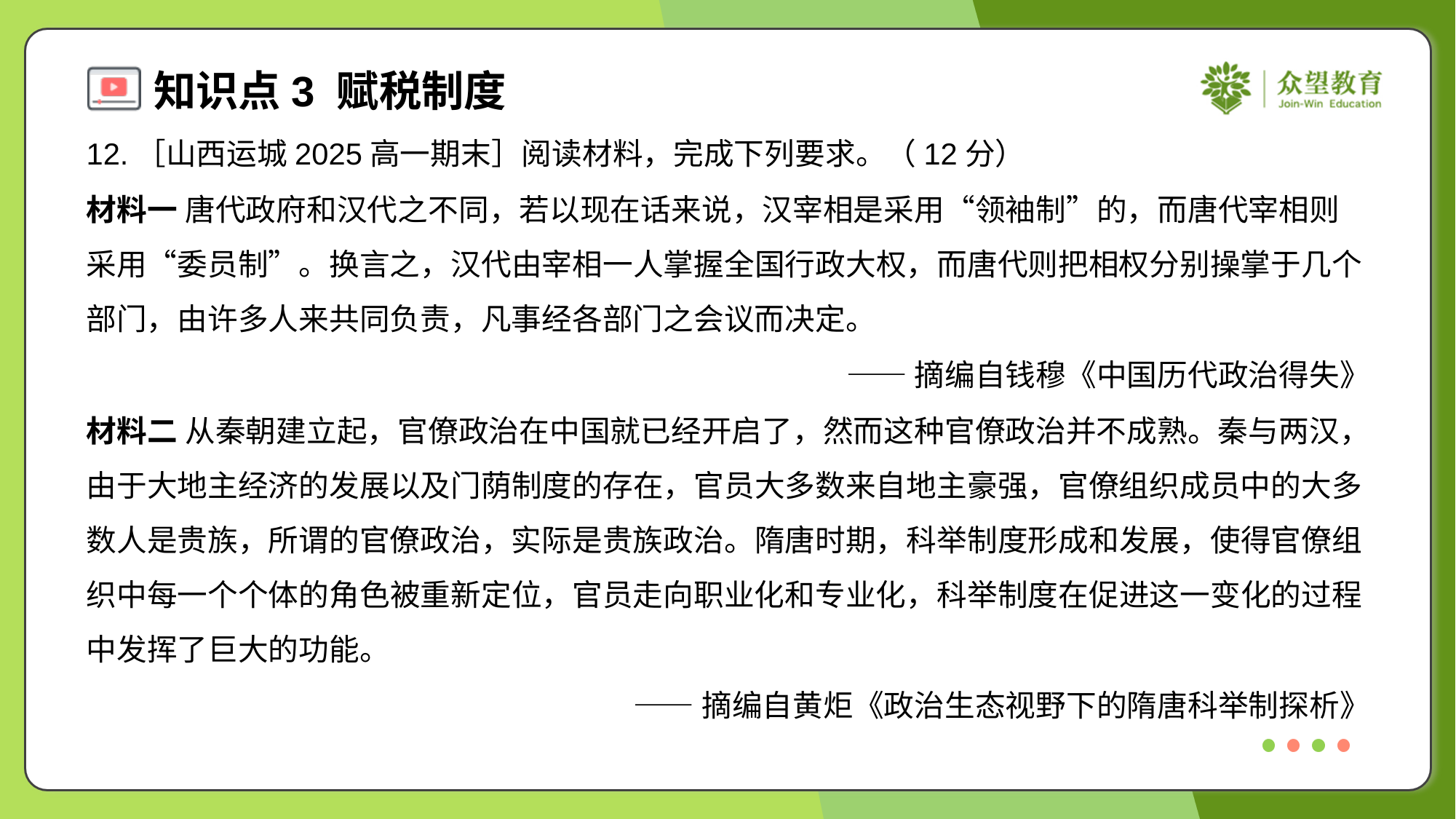

12.［山西运城2025高一期末］阅读材料，完成下列要求。（12分）
材料一 唐代政府和汉代之不同，若以现在话来说，汉宰相是采用“领袖制”的，而唐代宰相则
采用“委员制”。换言之，汉代由宰相一人掌握全国行政大权，而唐代则把相权分别操掌于几个
部门，由许多人来共同负责，凡事经各部门之会议而决定。
——摘编自钱穆《中国历代政治得失》
材料二 从秦朝建立起，官僚政治在中国就已经开启了，然而这种官僚政治并不成熟。秦与两汉，
由于大地主经济的发展以及门荫制度的存在，官员大多数来自地主豪强，官僚组织成员中的大多
数人是贵族，所谓的官僚政治，实际是贵族政治。隋唐时期，科举制度形成和发展，使得官僚组
织中每一个个体的角色被重新定位，官员走向职业化和专业化，科举制度在促进这一变化的过程
中发挥了巨大的功能。
——摘编自黄炬《政治生态视野下的隋唐科举制探析》